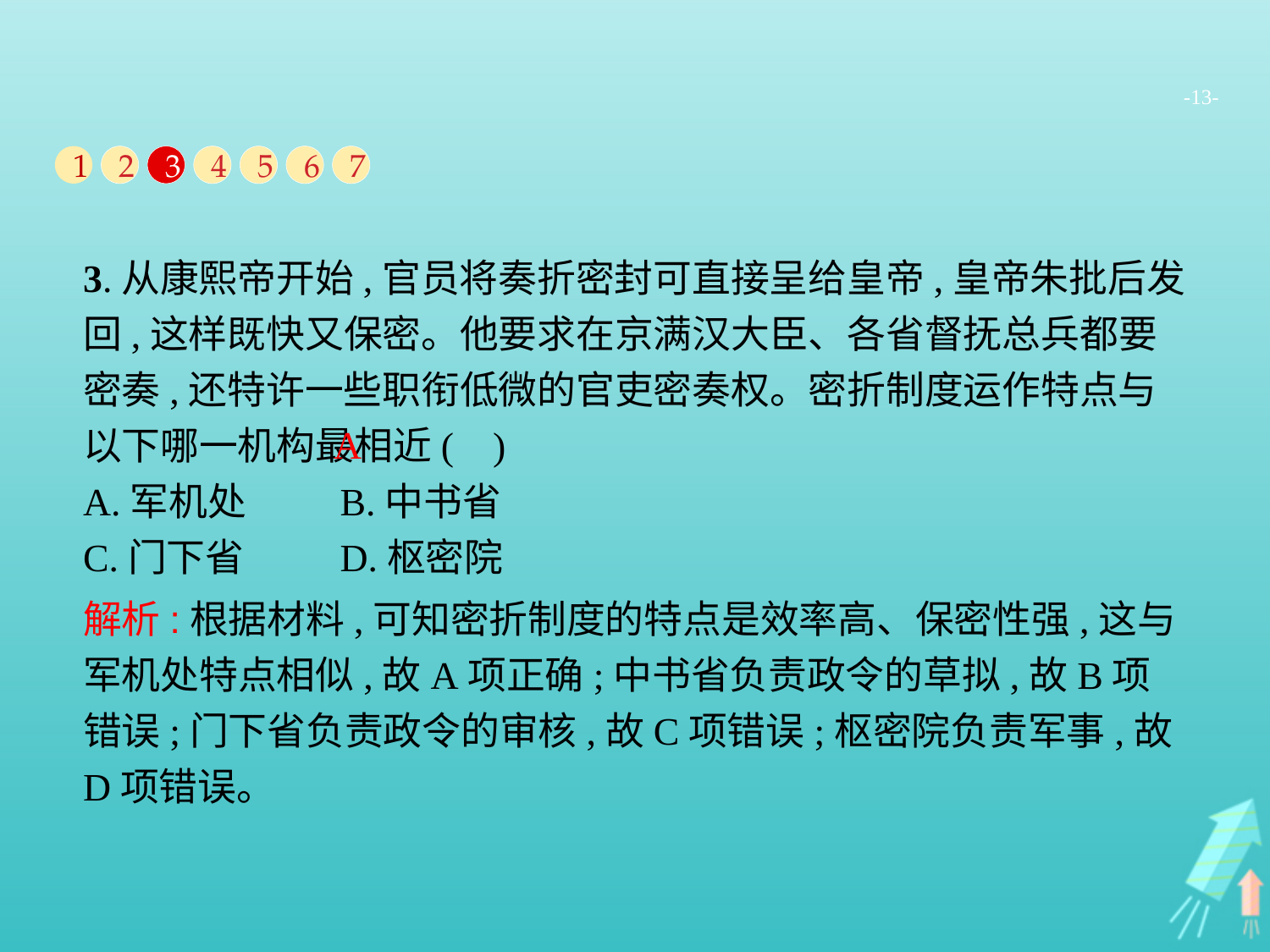

-13-
1
2
3
4
5
6
7
3.从康熙帝开始,官员将奏折密封可直接呈给皇帝,皇帝朱批后发回,这样既快又保密。他要求在京满汉大臣、各省督抚总兵都要密奏,还特许一些职衔低微的官吏密奏权。密折制度运作特点与以下哪一机构最相近(    )
A.军机处	B.中书省
C.门下省	D.枢密院
A
解析:根据材料,可知密折制度的特点是效率高、保密性强,这与军机处特点相似,故A项正确;中书省负责政令的草拟,故B项错误;门下省负责政令的审核,故C项错误;枢密院负责军事,故D项错误。